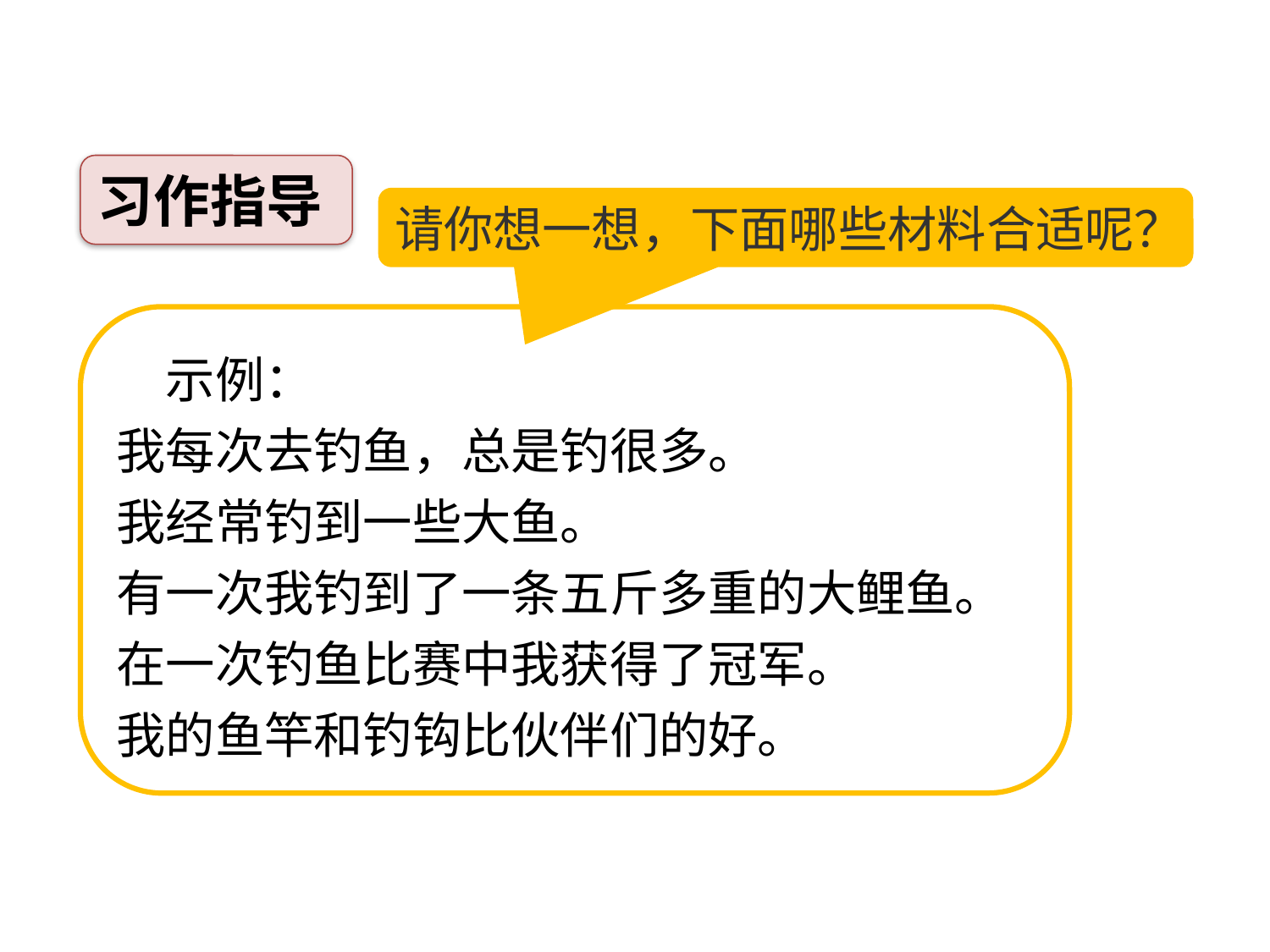

习作指导
请你想一想，下面哪些材料合适呢？
　示例：
我每次去钓鱼，总是钓很多。
我经常钓到一些大鱼。
有一次我钓到了一条五斤多重的大鲤鱼。
在一次钓鱼比赛中我获得了冠军。
我的鱼竿和钓钩比伙伴们的好。